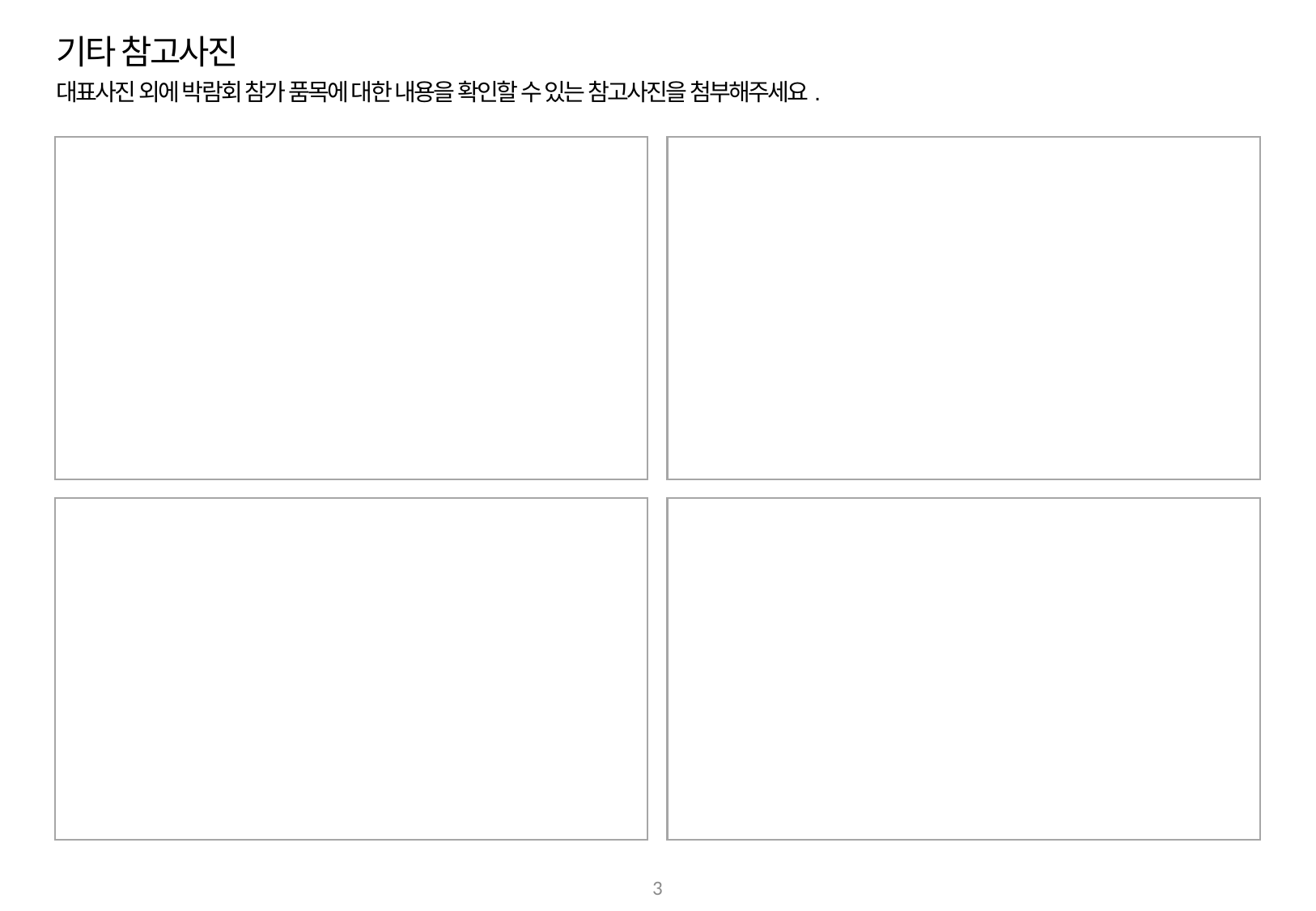

기타 참고사진
대표사진 외에 박람회 참가 품목에 대한 내용을 확인할 수 있는 참고사진을 첨부해주세요.

3